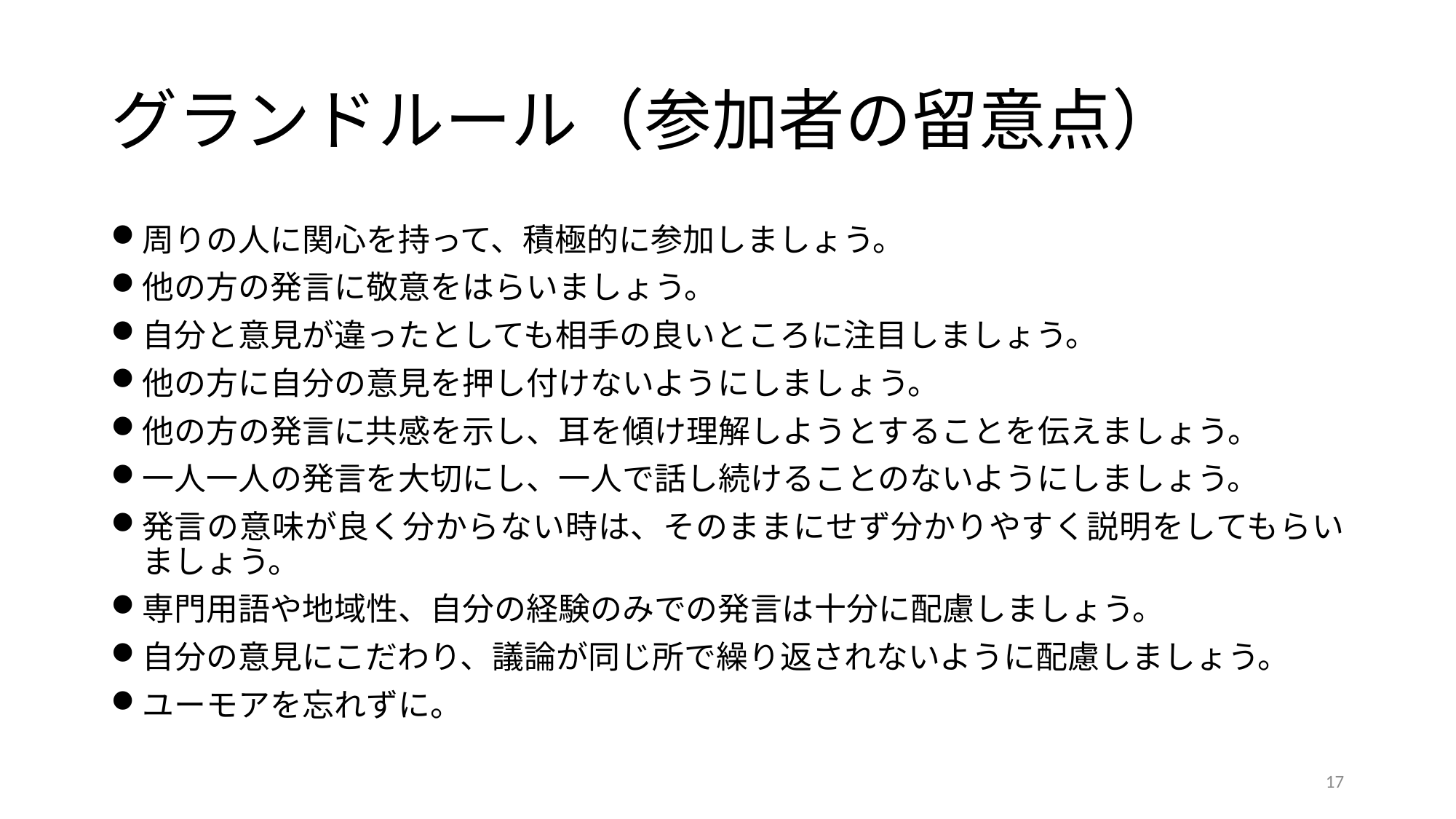

# グランドルール（参加者の留意点）
周りの人に関心を持って、積極的に参加しましょう。
他の方の発言に敬意をはらいましょう。
自分と意見が違ったとしても相手の良いところに注目しましょう。
他の方に自分の意見を押し付けないようにしましょう。
他の方の発言に共感を示し、耳を傾け理解しようとすることを伝えましょう。
一人一人の発言を大切にし、一人で話し続けることのないようにしましょう。
発言の意味が良く分からない時は、そのままにせず分かりやすく説明をしてもらいましょう。
専門用語や地域性、自分の経験のみでの発言は十分に配慮しましょう。
自分の意見にこだわり、議論が同じ所で繰り返されないように配慮しましょう。
ユーモアを忘れずに。

17